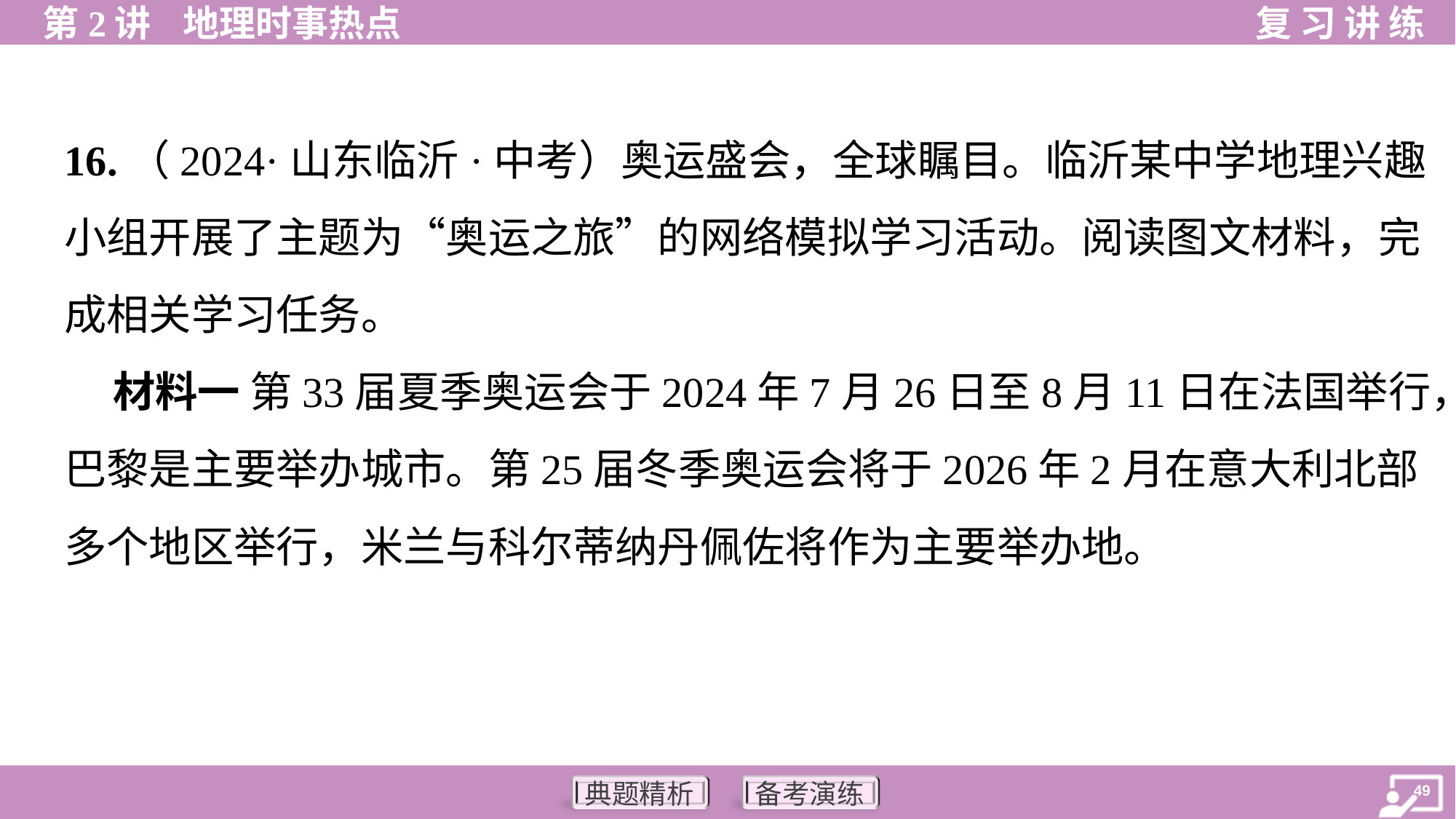

16.（2024·山东临沂·中考）奥运盛会，全球瞩目。临沂某中学地理兴趣
小组开展了主题为“奥运之旅”的网络模拟学习活动。阅读图文材料，完
成相关学习任务。
    材料一 第33届夏季奥运会于2024年7月26日至8月11日在法国举行，
巴黎是主要举办城市。第25届冬季奥运会将于2026年2月在意大利北部
多个地区举行，米兰与科尔蒂纳丹佩佐将作为主要举办地。